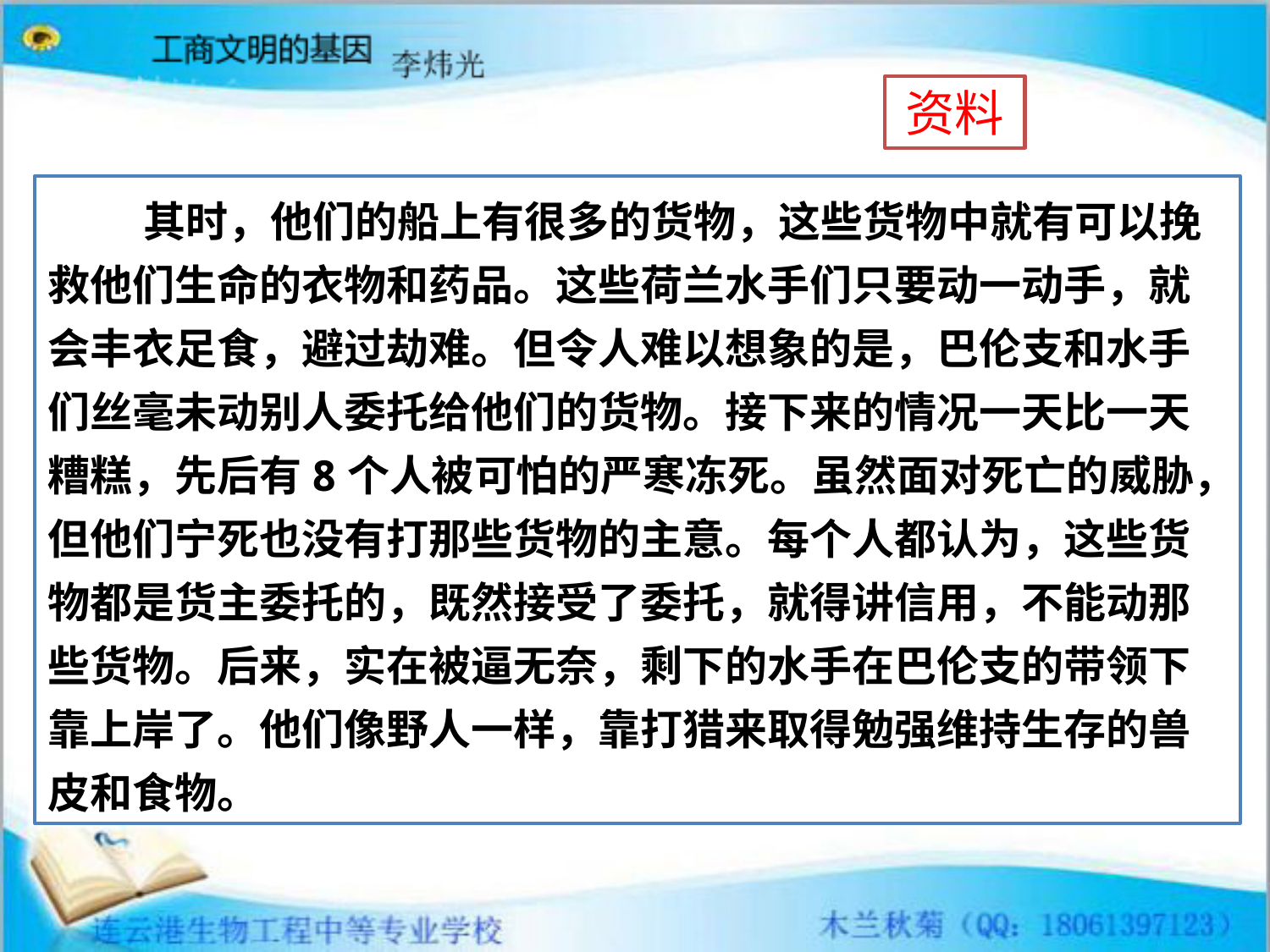

资料
         其时，他们的船上有很多的货物，这些货物中就有可以挽救他们生命的衣物和药品。这些荷兰水手们只要动一动手，就会丰衣足食，避过劫难。但令人难以想象的是，巴伦支和水手们丝毫未动别人委托给他们的货物。接下来的情况一天比一天糟糕，先后有8个人被可怕的严寒冻死。虽然面对死亡的威胁，但他们宁死也没有打那些货物的主意。每个人都认为，这些货物都是货主委托的，既然接受了委托，就得讲信用，不能动那些货物。后来，实在被逼无奈，剩下的水手在巴伦支的带领下靠上岸了。他们像野人一样，靠打猎来取得勉强维持生存的兽皮和食物。